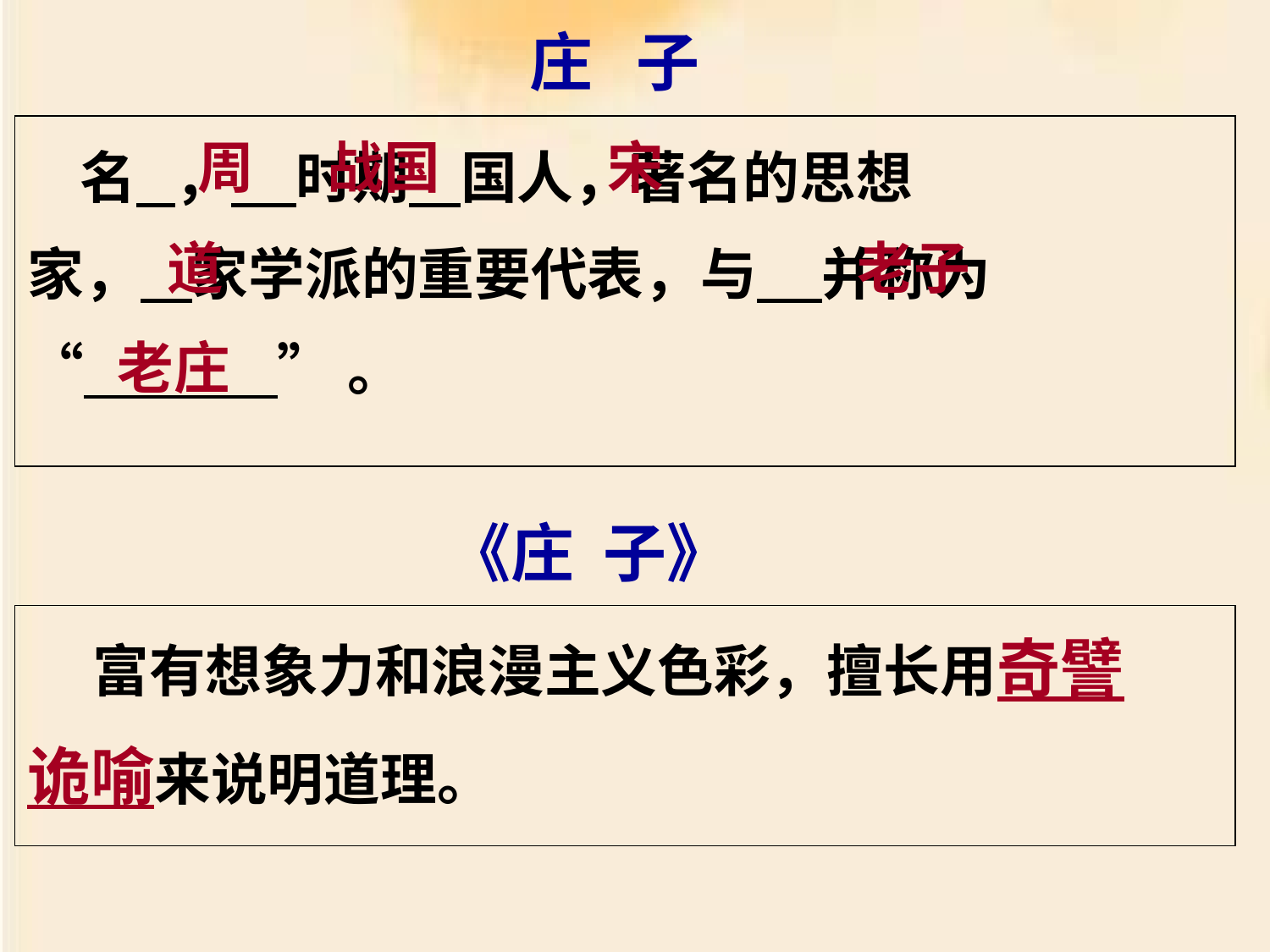

庄   子

周
战国
宋
   名   ，     时期    国人，著名的思想
家，    家学派的重要代表，与     并称为
“               ”。
道
老子
老庄
《庄  子》

    富有想象力和浪漫主义色彩，擅长用奇譬
诡喻来说明道理。